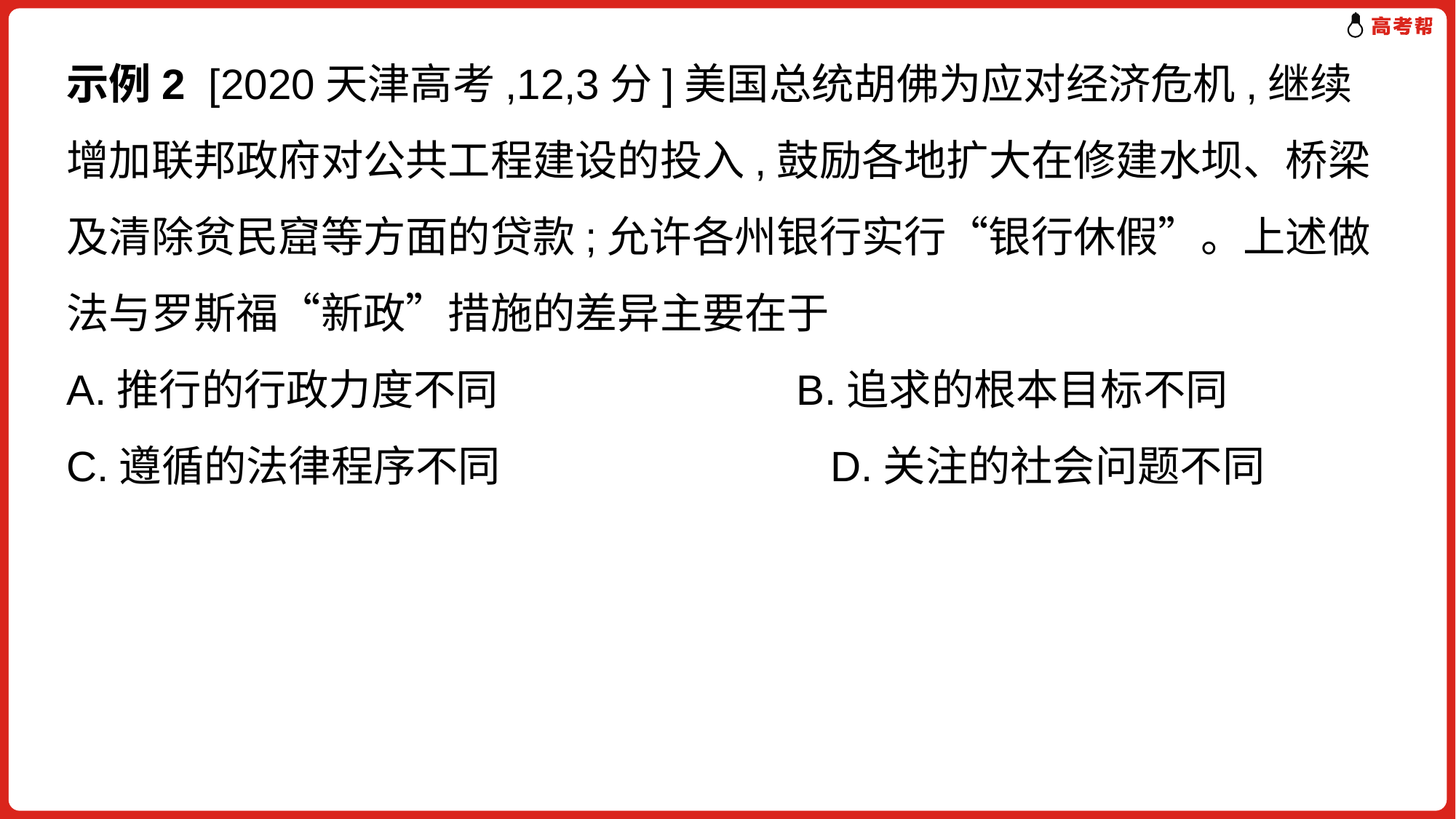

示例2  [2020天津高考,12,3分]美国总统胡佛为应对经济危机,继续增加联邦政府对公共工程建设的投入,鼓励各地扩大在修建水坝、桥梁及清除贫民窟等方面的贷款;允许各州银行实行“银行休假”。上述做法与罗斯福“新政”措施的差异主要在于
A.推行的行政力度不同　　　                 B.追求的根本目标不同
C.遵循的法律程序不同　　　　　　　 	D.关注的社会问题不同